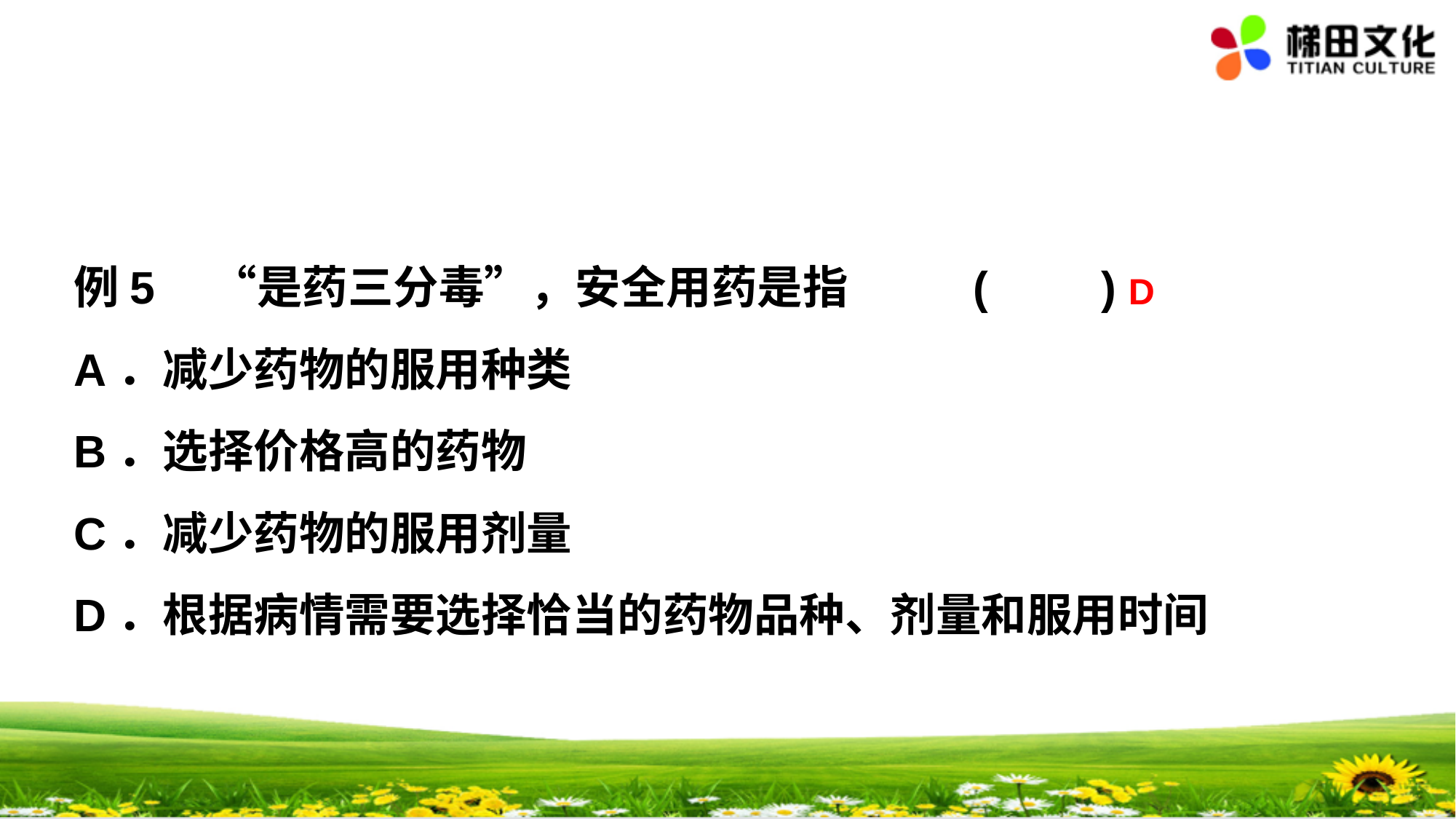

例5　“是药三分毒”，安全用药是指           (　　)
A．减少药物的服用种类
B．选择价格高的药物
C．减少药物的服用剂量
D．根据病情需要选择恰当的药物品种、剂量和服用时间
D